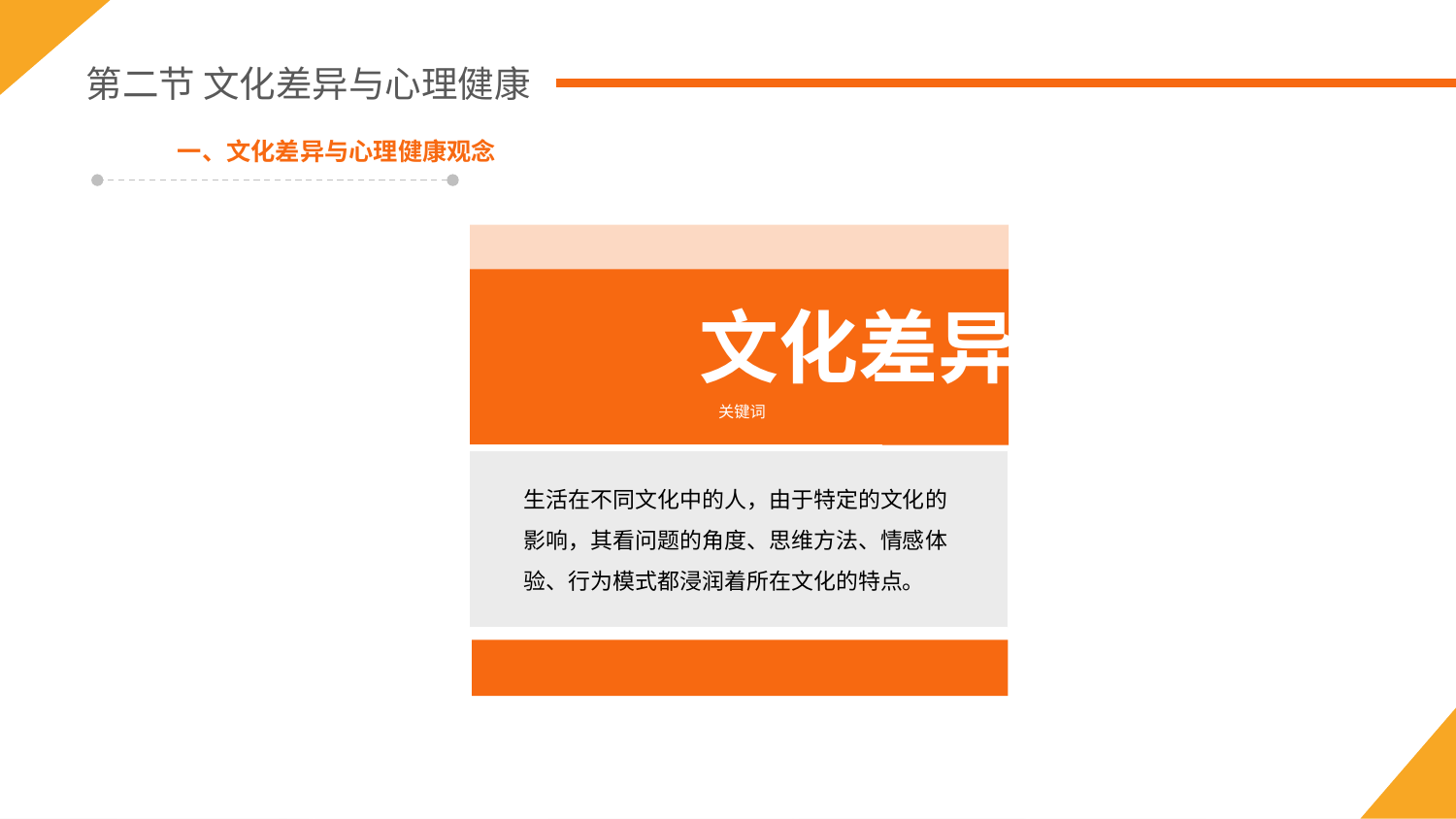

第二节 文化差异与心理健康
一、文化差异与心理健康观念

文化差异
关键词

生活在不同文化中的人，由于特定的文化的影响，其看问题的角度、思维方法、情感体验、行为模式都浸润着所在文化的特点。